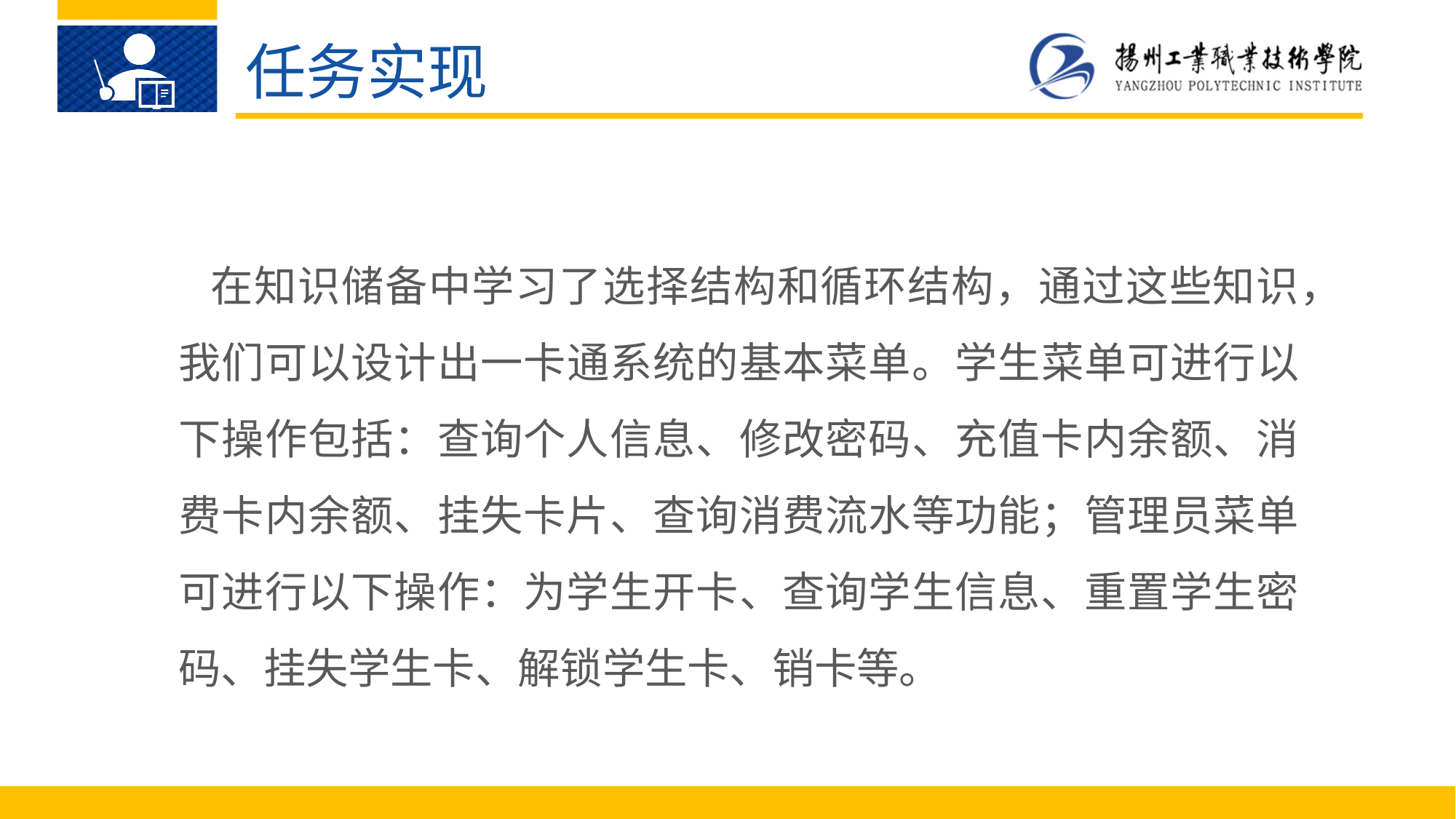

任务实现
在知识储备中学习了选择结构和循环结构，通过这些知识，我们可以设计出一卡通系统的基本菜单。学生菜单可进行以下操作包括：查询个人信息、修改密码、充值卡内余额、消费卡内余额、挂失卡片、查询消费流水等功能；管理员菜单可进行以下操作：为学生开卡、查询学生信息、重置学生密码、挂失学生卡、解锁学生卡、销卡等。